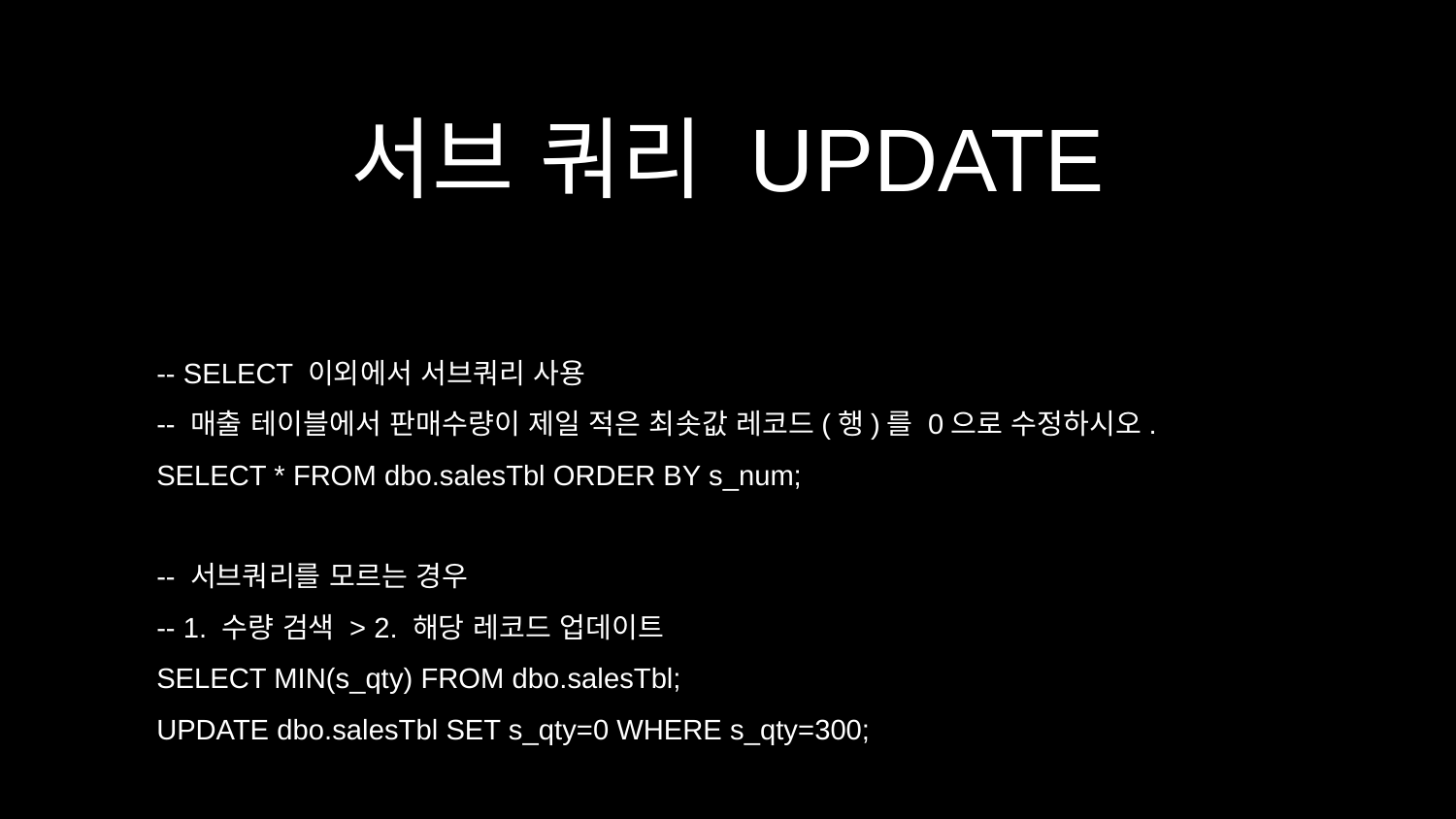

# 서브 쿼리 UPDATE
-- SELECT 이외에서 서브쿼리 사용
-- 매출 테이블에서 판매수량이 제일 적은 최솟값 레코드(행)를 0으로 수정하시오.
SELECT * FROM dbo.salesTbl ORDER BY s_num;

-- 서브쿼리를 모르는 경우
-- 1. 수량 검색 > 2. 해당 레코드 업데이트
SELECT MIN(s_qty) FROM dbo.salesTbl;
UPDATE dbo.salesTbl SET s_qty=0 WHERE s_qty=300;